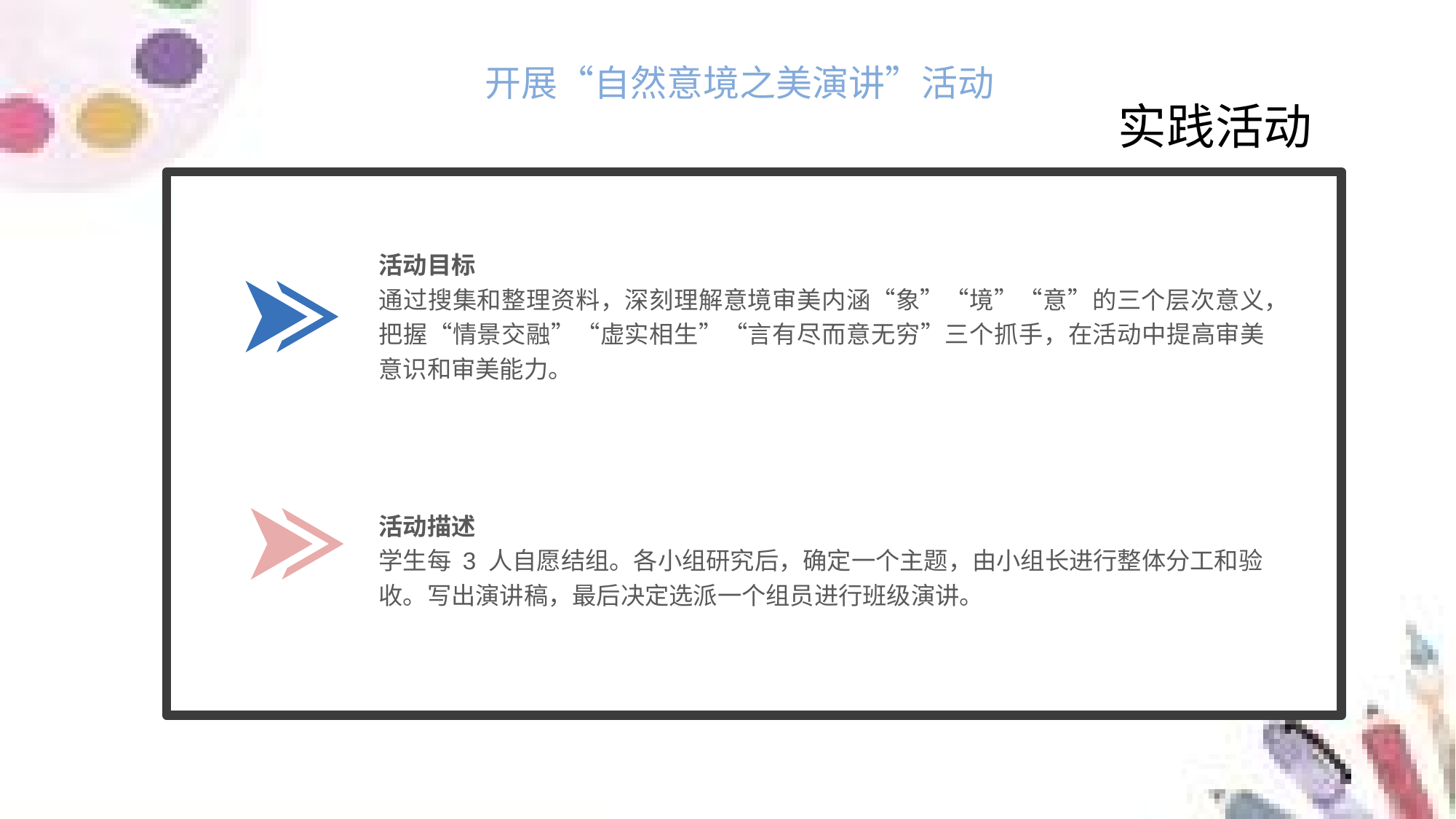

开展“自然意境之美演讲”活动
实践活动

活动目标
通过搜集和整理资料，深刻理解意境审美内涵“象”“境”“意”的三个层次意义，把握“情景交融”“虚实相生”“言有尽而意无穷”三个抓手，在活动中提高审美意识和审美能力。

活动描述
学生每 3 人自愿结组。各小组研究后，确定一个主题，由小组长进行整体分工和验
收。写出演讲稿，最后决定选派一个组员进行班级演讲。